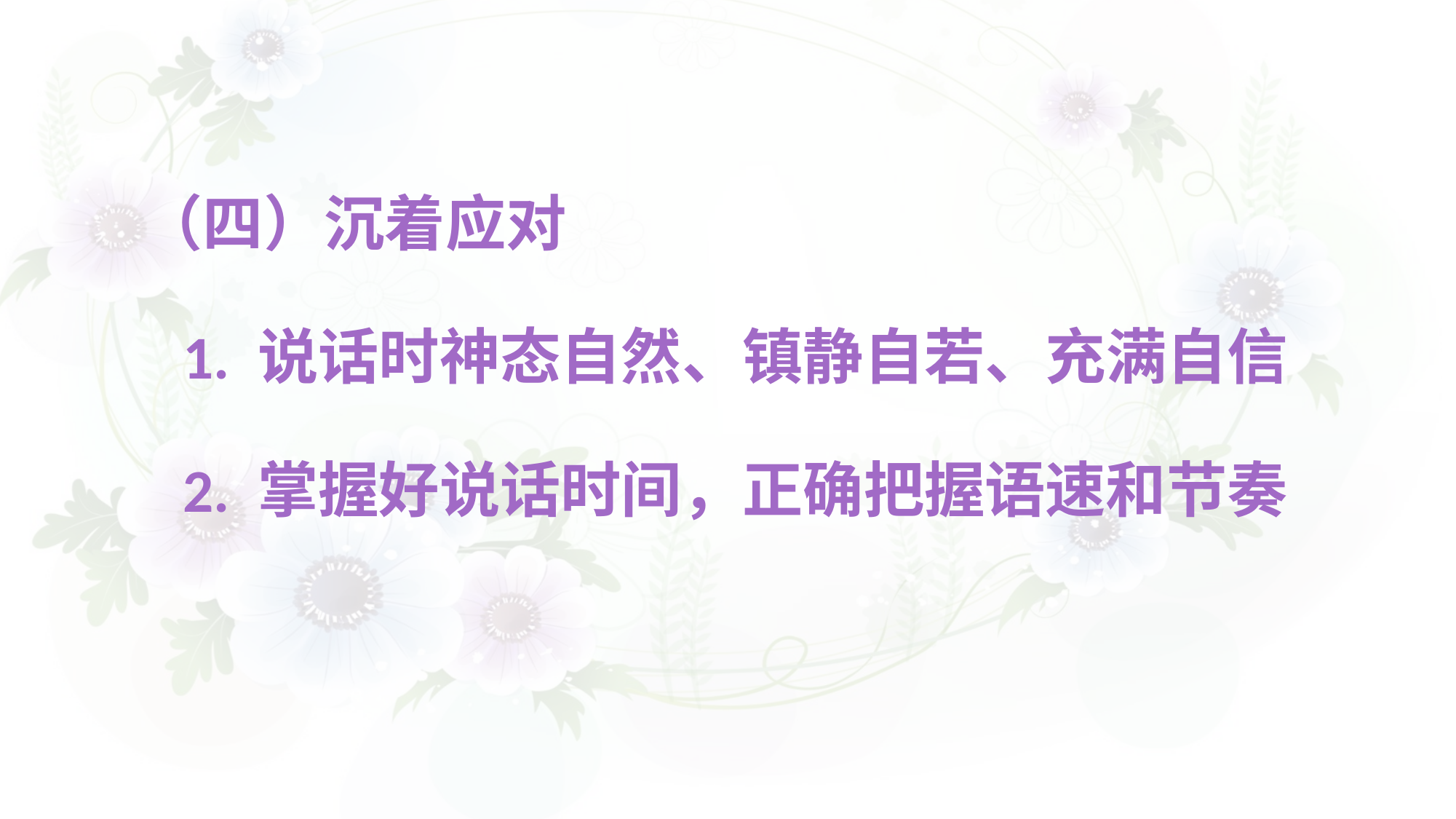

（四）沉着应对

      1. 说话时神态自然、镇静自若、充满自信

      2. 掌握好说话时间，正确把握语速和节奏